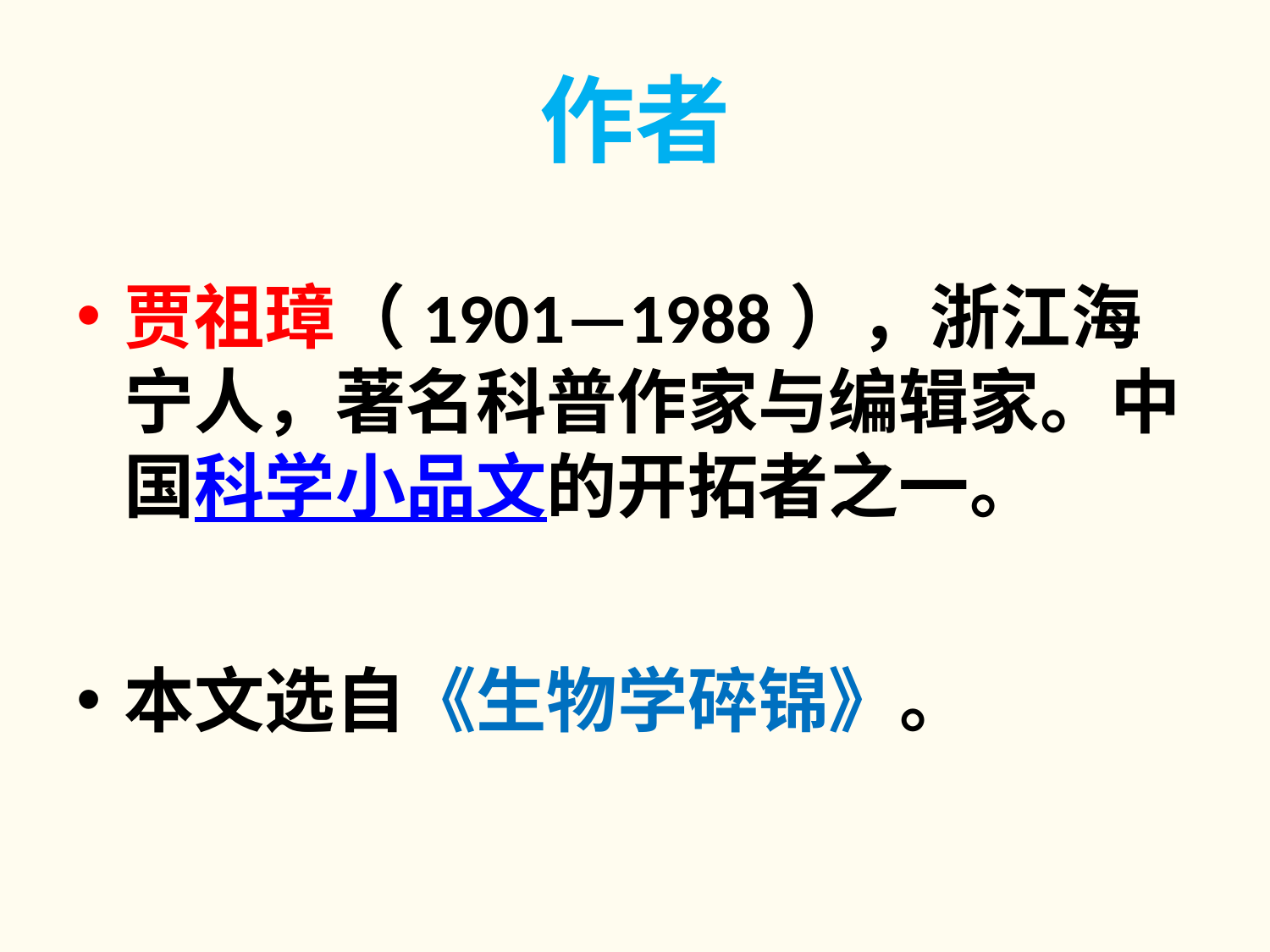

# 作者
贾祖璋（1901—1988），浙江海宁人，著名科普作家与编辑家。中国科学小品文的开拓者之一。

本文选自《生物学碎锦》。